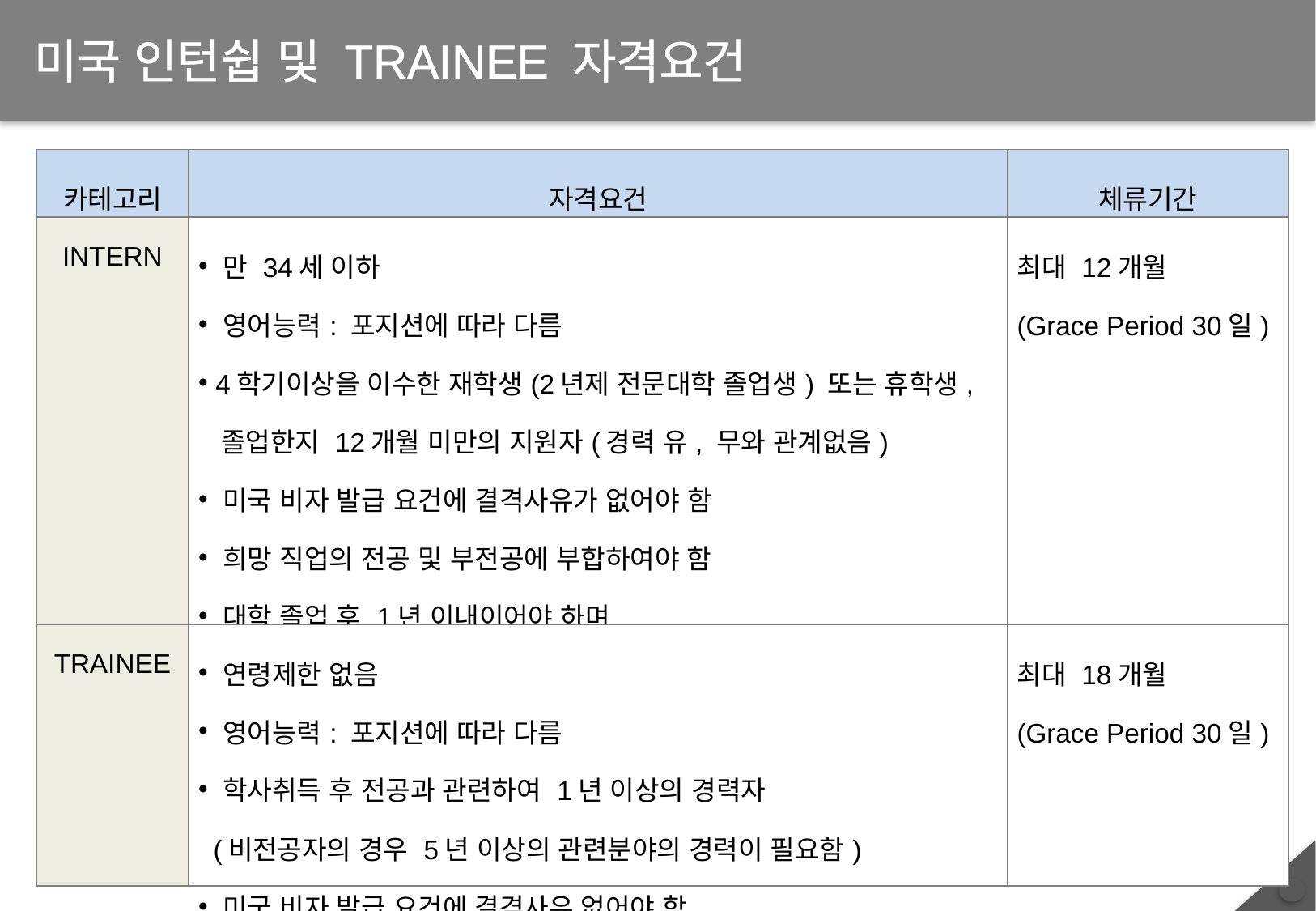

미국 인턴쉽 및 TRAINEE 자격요건
HANA America
| 카테고리 | 자격요건 | 체류기간 |
| --- | --- | --- |
| INTERN | 만 34세 이하 영어능력: 포지션에 따라 다름 4학기이상을 이수한 재학생(2년제 전문대학 졸업생) 또는 휴학생, 졸업한지 12개월 미만의 지원자(경력 유, 무와 관계없음) 미국 비자 발급 요건에 결격사유가 없어야 함 희망 직업의 전공 및 부전공에 부합하여야 함 대학 졸업 후 1년 이내이어야 하며 비자 발급에 최소 2~3개월의 기간이 소요됨 | 최대 12개월 (Grace Period 30일) |
| TRAINEE | 연령제한 없음 영어능력: 포지션에 따라 다름 학사취득 후 전공과 관련하여 1년 이상의 경력자 (비전공자의 경우 5년 이상의 관련분야의 경력이 필요함) 미국 비자 발급 요건에 결격사유 없어야 함. | 최대 18개월 (Grace Period 30일) |